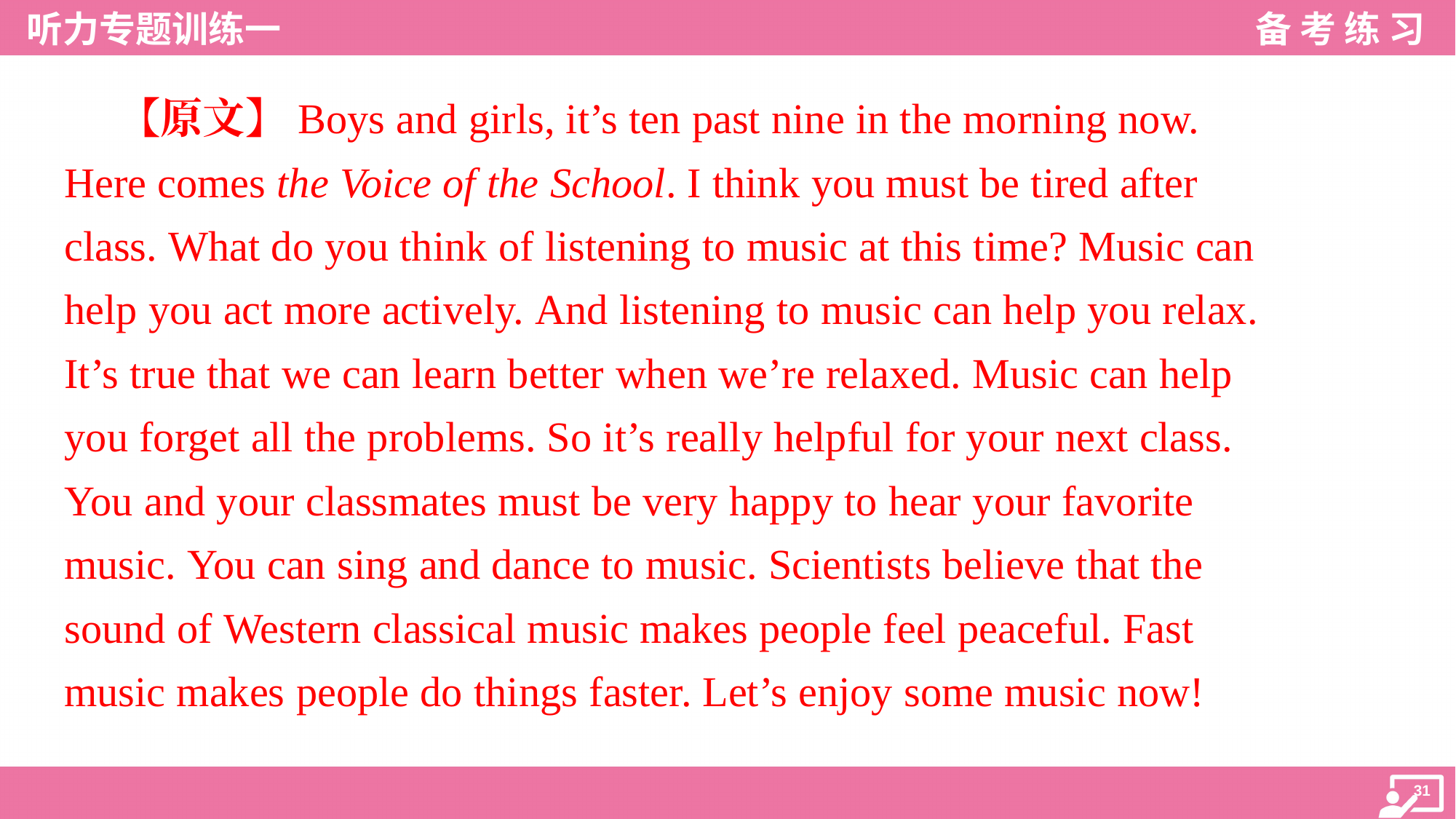

【原文】Boys and girls, it’s ten past nine in the morning now.
Here comes the Voice of the School. I think you must be tired after
class. What do you think of listening to music at this time? Music can
help you act more actively. And listening to music can help you relax.
It’s true that we can learn better when we’re relaxed. Music can help
you forget all the problems. So it’s really helpful for your next class.
You and your classmates must be very happy to hear your favorite
music. You can sing and dance to music. Scientists believe that the
sound of Western classical music makes people feel peaceful. Fast
music makes people do things faster. Let’s enjoy some music now!